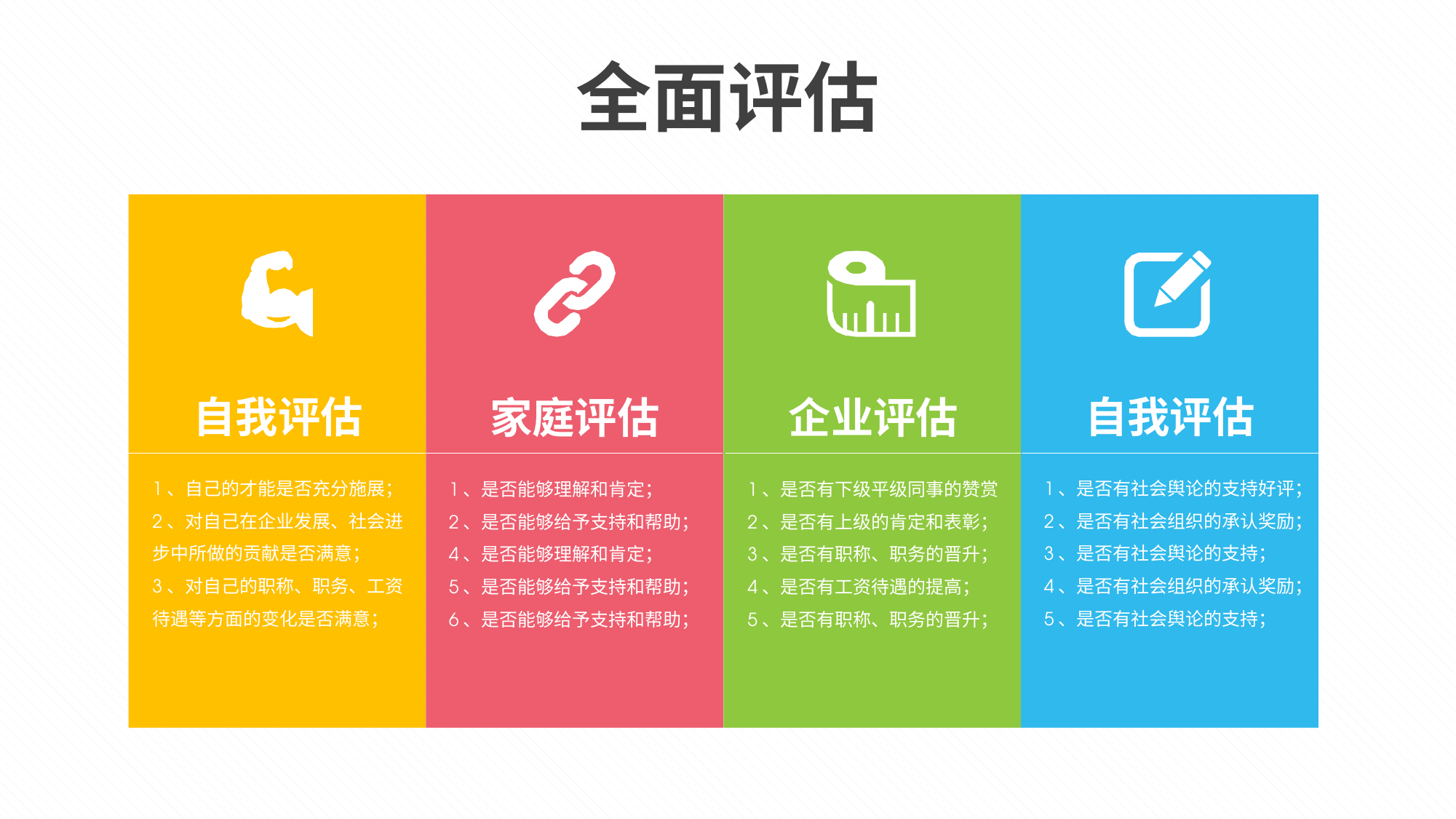

全面评估

自我评估
1、是否有社会舆论的支持好评；
2、是否有社会组织的承认奖励；
3、是否有社会舆论的支持；
4、是否有社会组织的承认奖励；
5、是否有社会舆论的支持；

企业评估
1、是否有下级平级同事的赞赏
2、是否有上级的肯定和表彰；
3、是否有职称、职务的晋升；
4、是否有工资待遇的提高；
5、是否有职称、职务的晋升；

家庭评估
1、是否能够理解和肯定；
2、是否能够给予支持和帮助；
4、是否能够理解和肯定；
5、是否能够给予支持和帮助；
6、是否能够给予支持和帮助；

自我评估
1、自己的才能是否充分施展；
2、对自己在企业发展、社会进步中所做的贡献是否满意；
3、对自己的职称、职务、工资待遇等方面的变化是否满意；